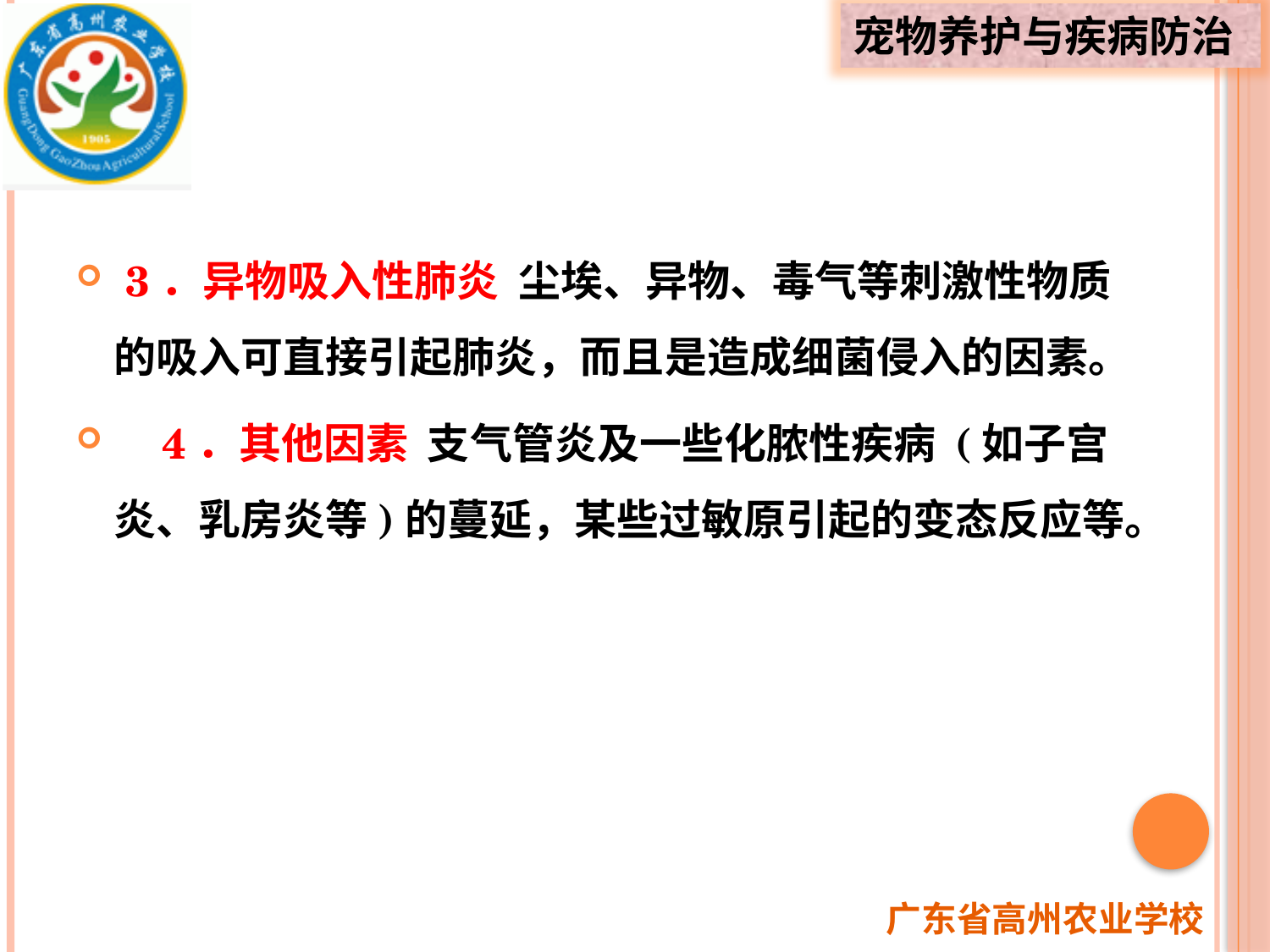

3．异物吸入性肺炎  尘埃、异物、毒气等刺激性物质的吸入可直接引起肺炎，而且是造成细菌侵入的因素。
    4．其他因素  支气管炎及一些化脓性疾病 (如子宫炎、乳房炎等)的蔓延，某些过敏原引起的变态反应等。